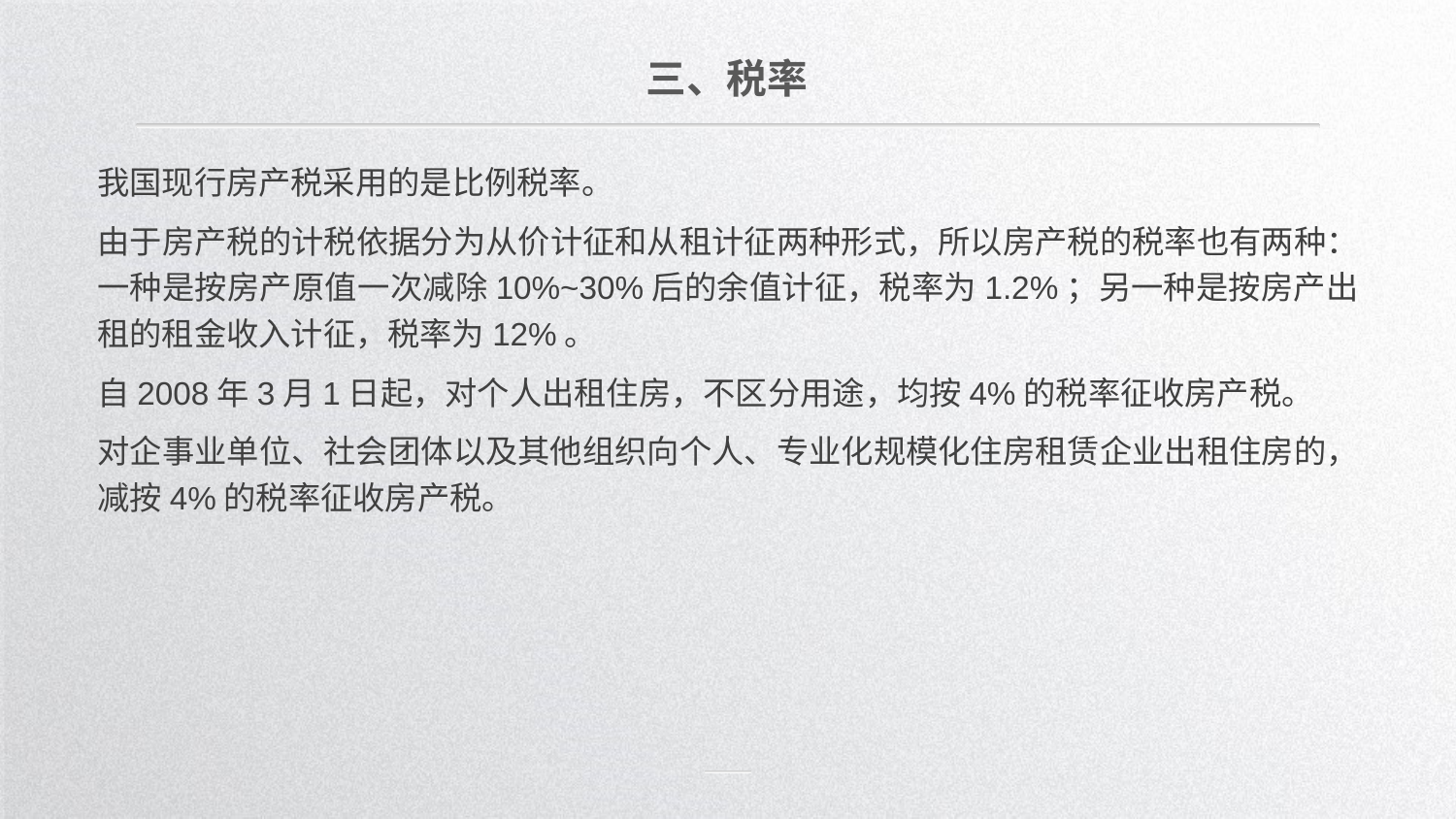

三、税率
我国现行房产税采用的是比例税率。
由于房产税的计税依据分为从价计征和从租计征两种形式，所以房产税的税率也有两种：一种是按房产原值一次减除10%~30%后的余值计征，税率为1.2%；另一种是按房产出租的租金收入计征，税率为12%。
自2008年3月1日起，对个人出租住房，不区分用途，均按4%的税率征收房产税。
对企事业单位、社会团体以及其他组织向个人、专业化规模化住房租赁企业出租住房的，减按4%的税率征收房产税。